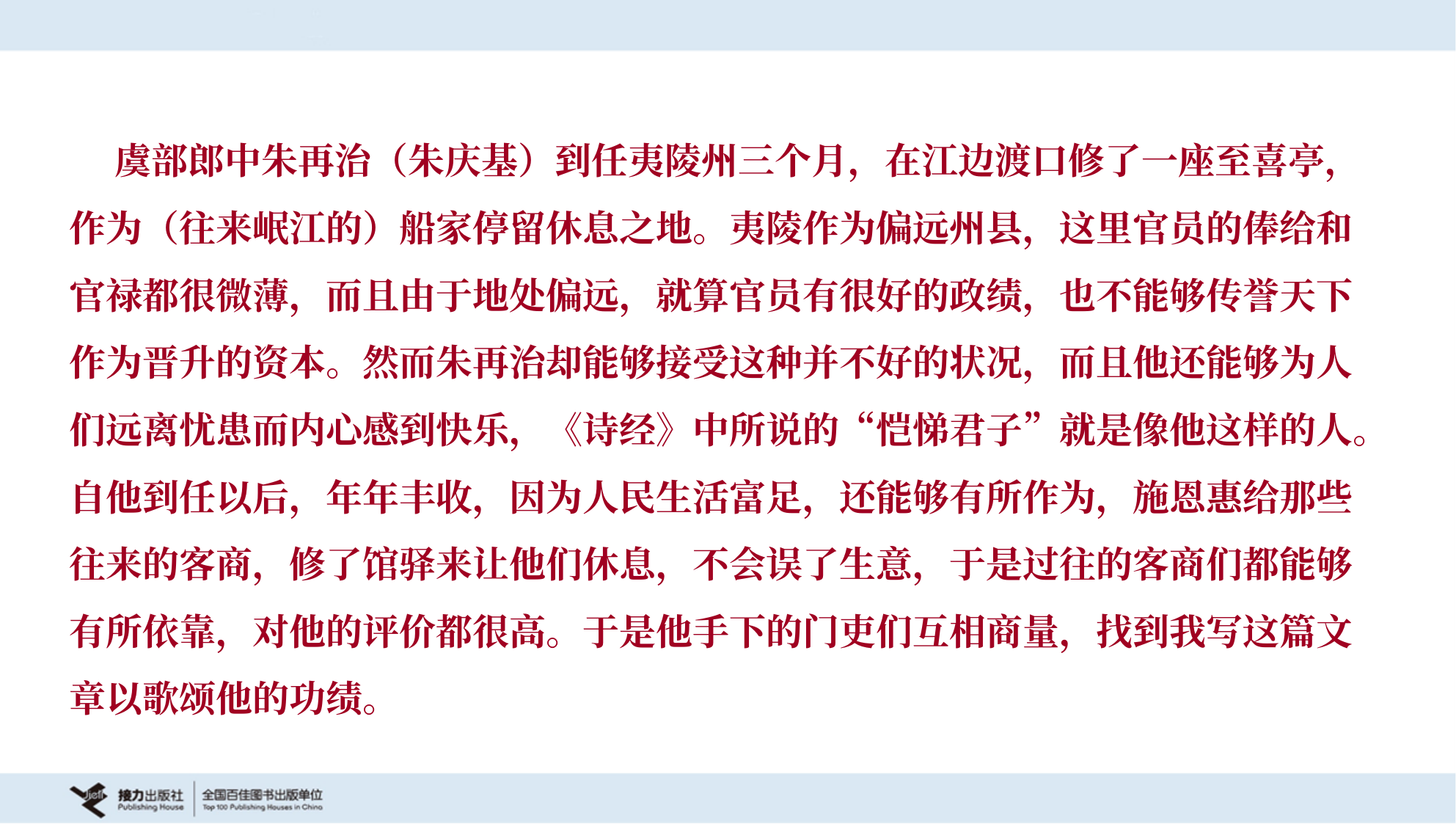

虞部郎中朱再治（朱庆基）到任夷陵州三个月，在江边渡口修了一座至喜亭，
作为（往来岷江的）船家停留休息之地。夷陵作为偏远州县，这里官员的俸给和
官禄都很微薄，而且由于地处偏远，就算官员有很好的政绩，也不能够传誉天下
作为晋升的资本。然而朱再治却能够接受这种并不好的状况，而且他还能够为人
们远离忧患而内心感到快乐，《诗经》中所说的“恺悌君子”就是像他这样的人。
自他到任以后，年年丰收，因为人民生活富足，还能够有所作为，施恩惠给那些
往来的客商，修了馆驿来让他们休息，不会误了生意，于是过往的客商们都能够
有所依靠，对他的评价都很高。于是他手下的门吏们互相商量，找到我写这篇文
章以歌颂他的功绩。